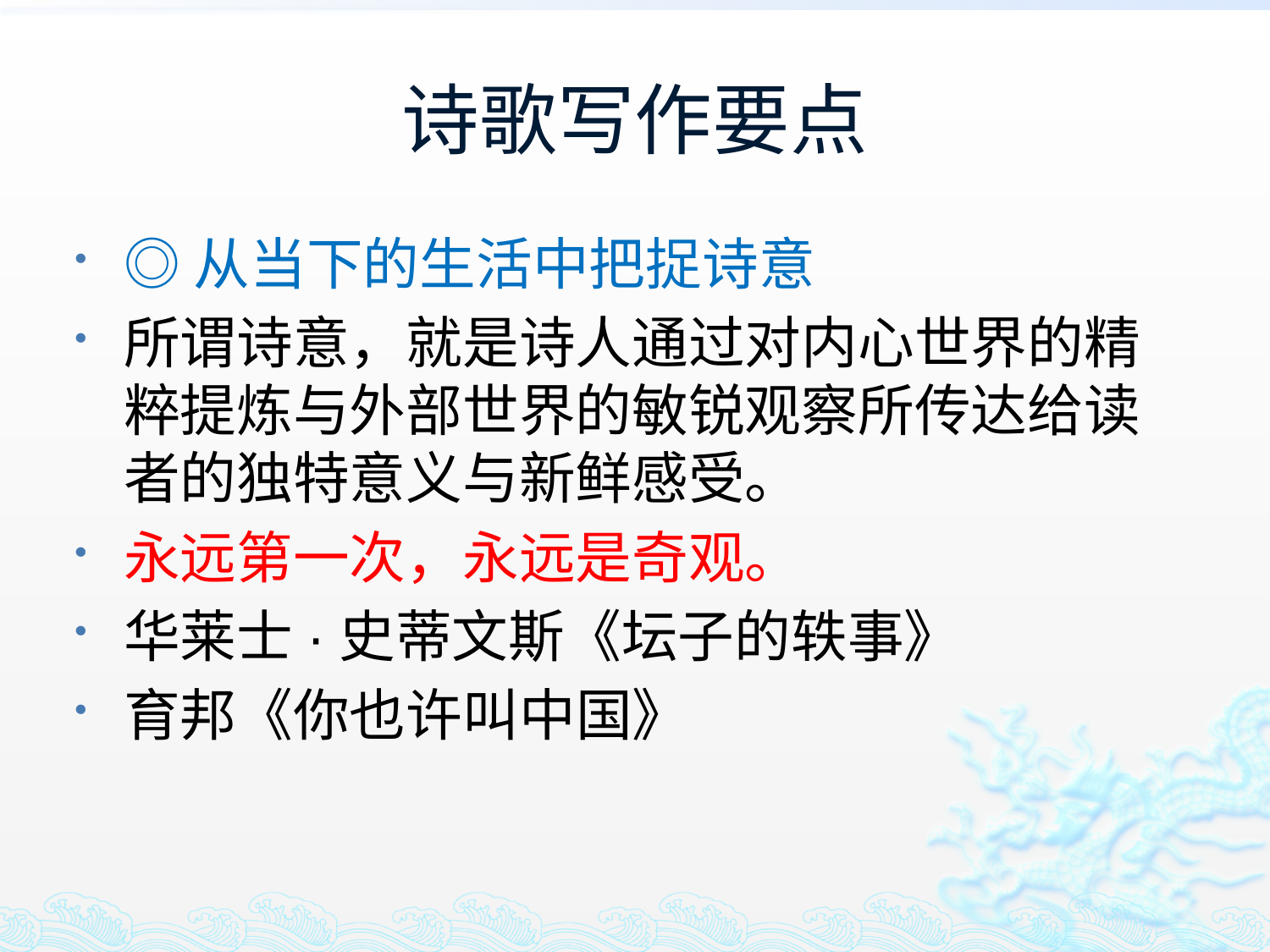

# 诗歌写作要点
◎从当下的生活中把捉诗意
所谓诗意，就是诗人通过对内心世界的精粹提炼与外部世界的敏锐观察所传达给读者的独特意义与新鲜感受。
永远第一次，永远是奇观。
华莱士·史蒂文斯《坛子的轶事》
育邦《你也许叫中国》